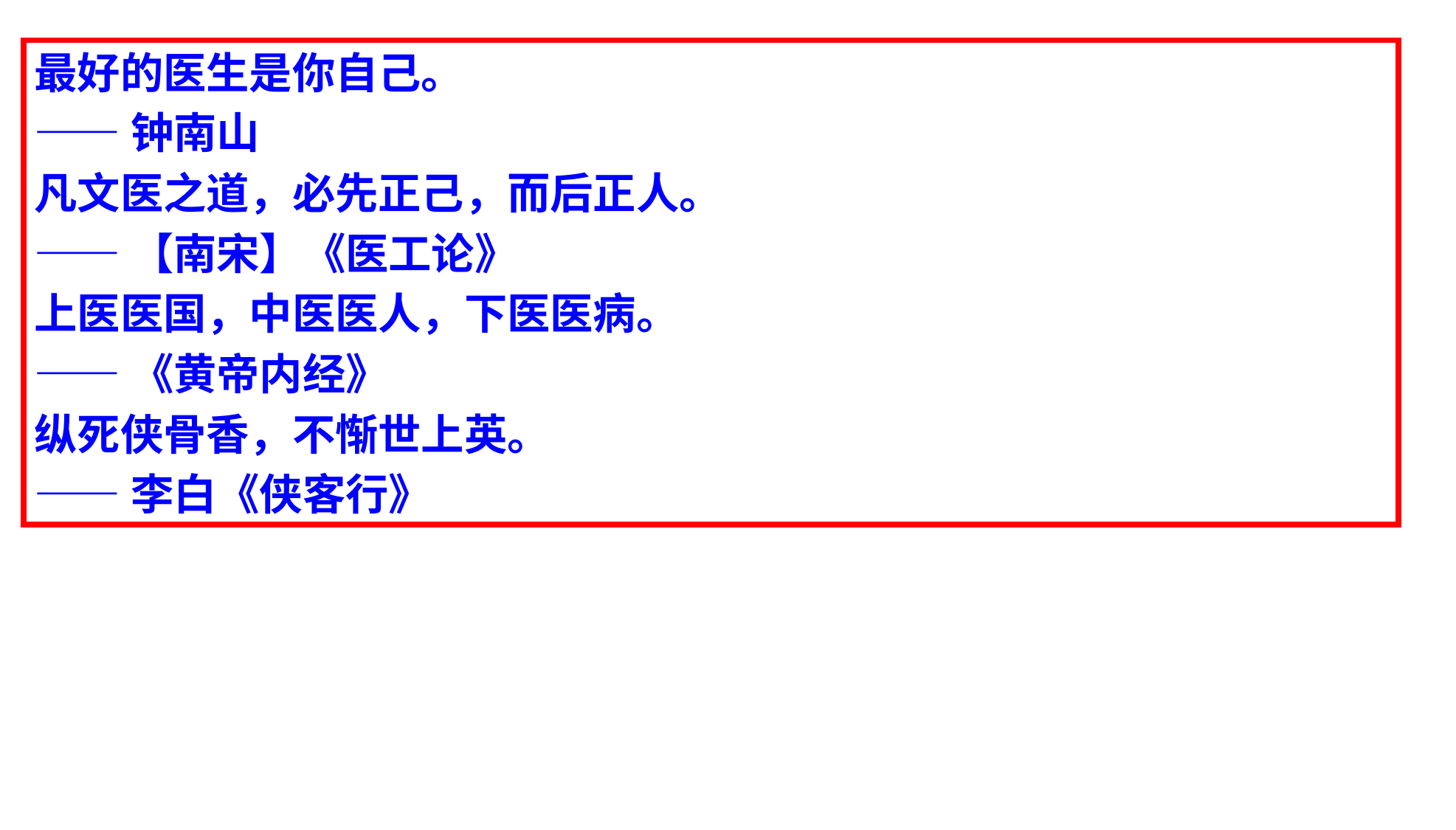

最好的医生是你自己。
——钟南山
凡文医之道，必先正己，而后正人。
——【南宋】《医工论》
上医医国，中医医人，下医医病。
——《黄帝内经》
纵死侠骨香，不惭世上英。
——李白《侠客行》